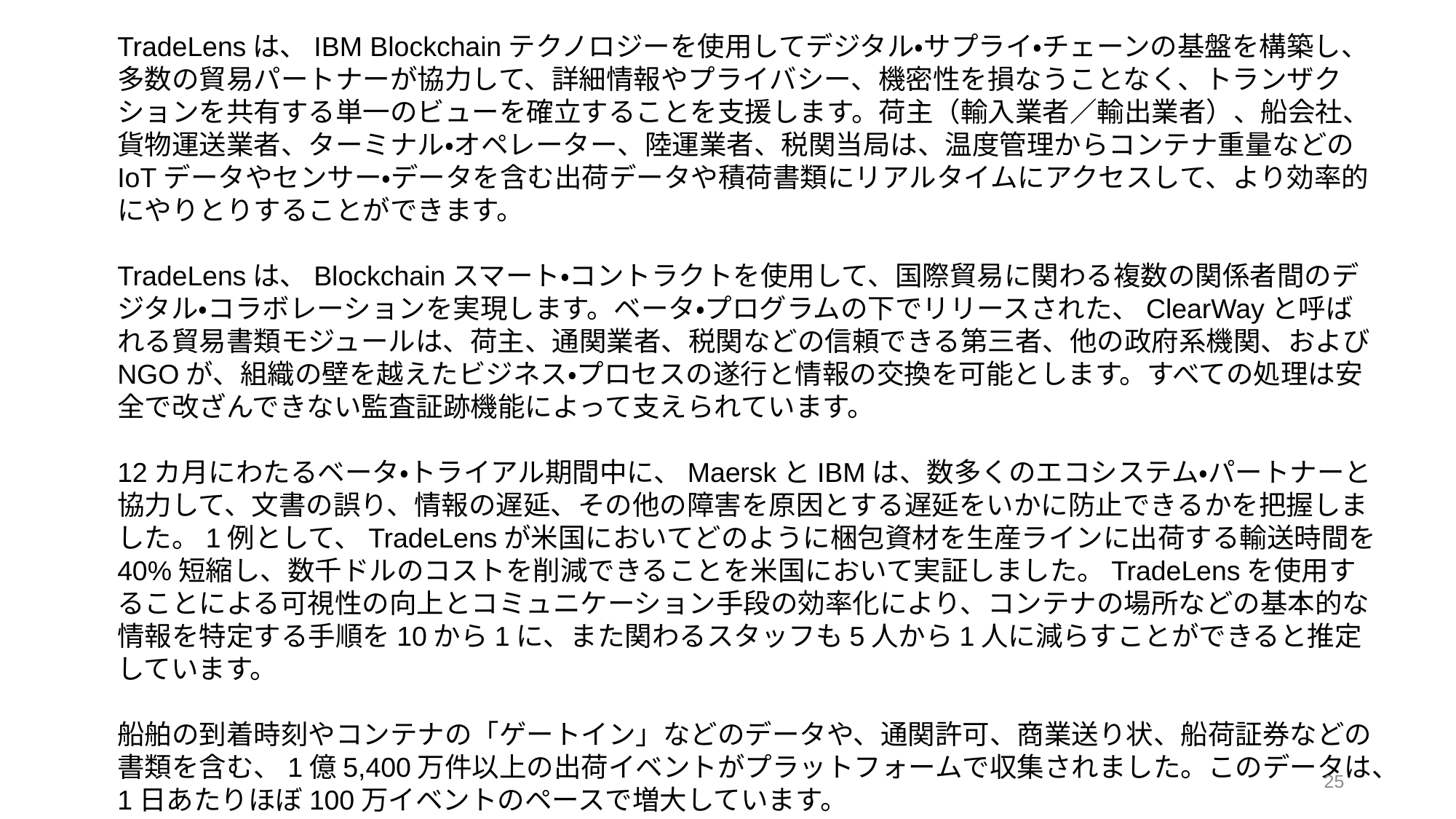

TradeLensは、IBM Blockchainテクノロジーを使用してデジタル・サプライ・チェーンの基盤を構築し、多数の貿易パートナーが協力して、詳細情報やプライバシー、機密性を損なうことなく、トランザクションを共有する単一のビューを確立することを支援します。荷主（輸入業者／輸出業者）、船会社、貨物運送業者、ターミナル・オペレーター、陸運業者、税関当局は、温度管理からコンテナ重量などのIoTデータやセンサー・データを含む出荷データや積荷書類にリアルタイムにアクセスして、より効率的にやりとりすることができます。

TradeLensは、Blockchainスマート・コントラクトを使用して、国際貿易に関わる複数の関係者間のデジタル・コラボレーションを実現します。ベータ・プログラムの下でリリースされた、ClearWayと呼ばれる貿易書類モジュールは、荷主、通関業者、税関などの信頼できる第三者、他の政府系機関、およびNGOが、組織の壁を越えたビジネス・プロセスの遂行と情報の交換を可能とします。すべての処理は安全で改ざんできない監査証跡機能によって支えられています。

12カ月にわたるベータ・トライアル期間中に、MaerskとIBMは、数多くのエコシステム・パートナーと協力して、文書の誤り、情報の遅延、その他の障害を原因とする遅延をいかに防止できるかを把握しました。1例として、TradeLensが米国においてどのように梱包資材を生産ラインに出荷する輸送時間を40%短縮し、数千ドルのコストを削減できることを米国において実証しました。TradeLensを使用することによる可視性の向上とコミュニケーション手段の効率化により、コンテナの場所などの基本的な情報を特定する手順を10から1に、また関わるスタッフも5人から1人に減らすことができると推定しています。

船舶の到着時刻やコンテナの「ゲートイン」などのデータや、通関許可、商業送り状、船荷証券などの書類を含む、1億5,400万件以上の出荷イベントがプラットフォームで収集されました。このデータは、1日あたりほぼ100万イベントのペースで増大しています。
25